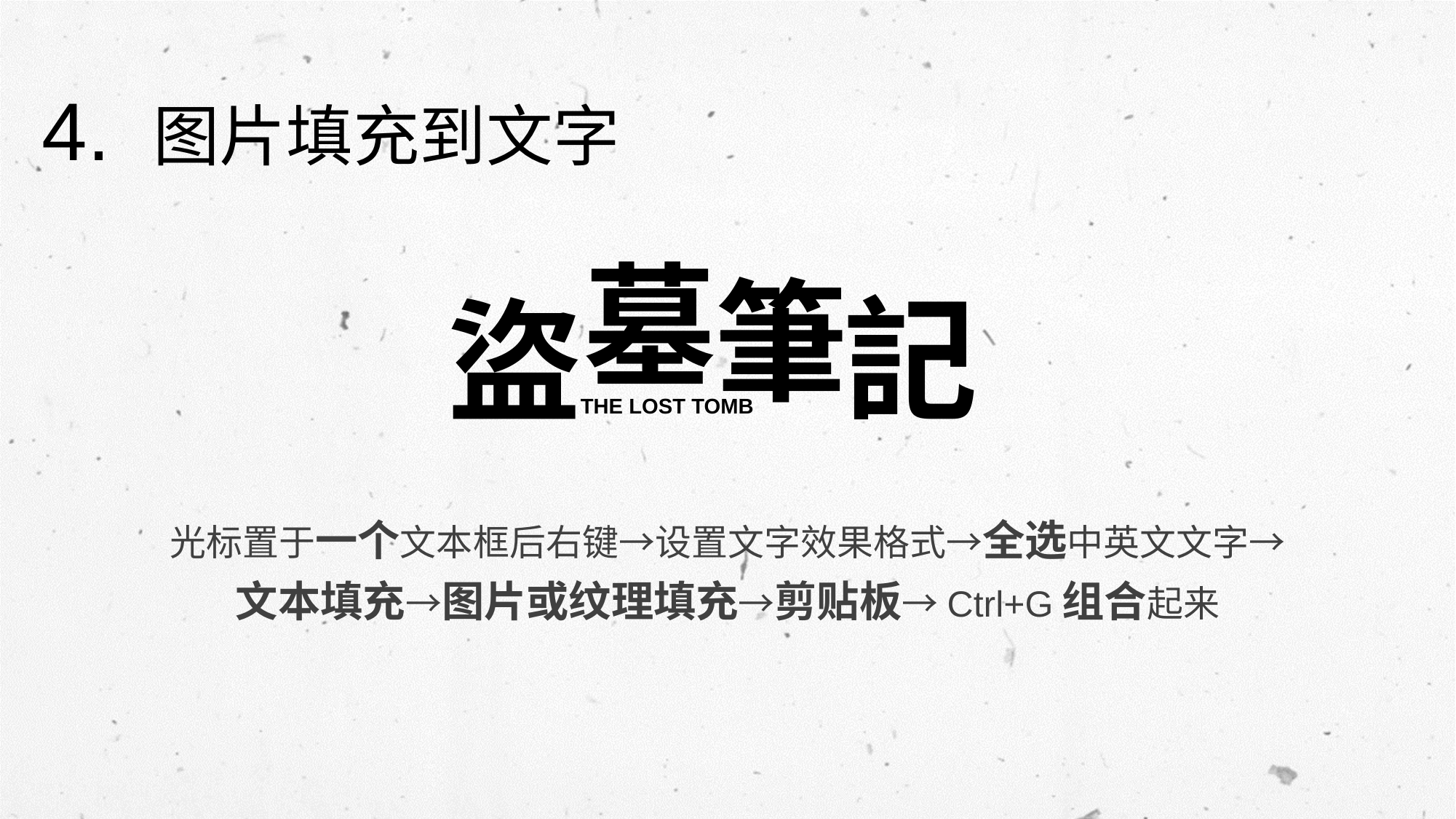

4. 图片填充到文字
墓
筆
記
盜
THE LOST TOMB
光标置于一个文本框后右键→设置文字效果格式→全选中英文文字→文本填充→图片或纹理填充→剪贴板→Ctrl+G组合起来